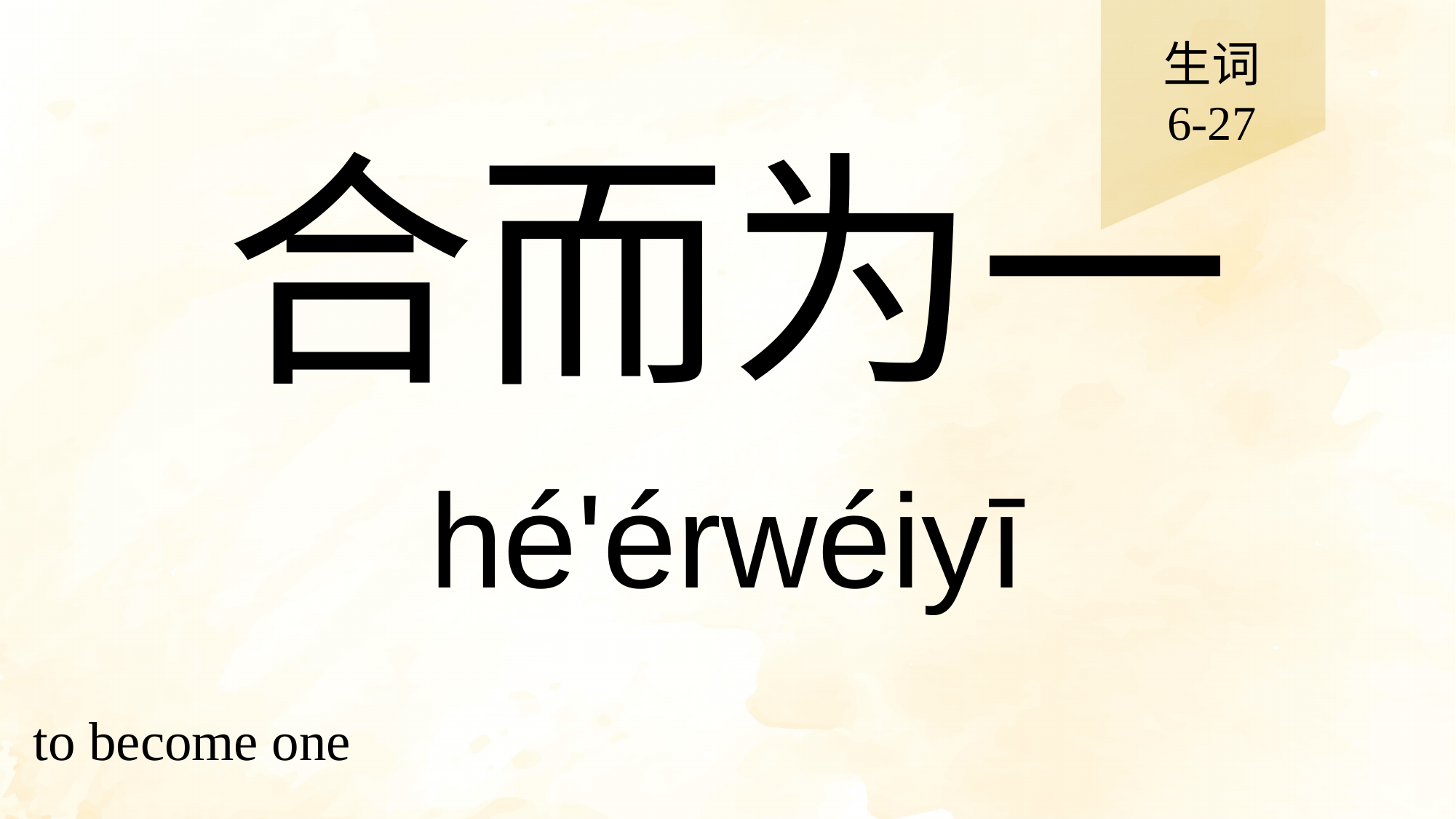

生词
6-27
# 合而为一
hé'érwéiyī
to become one